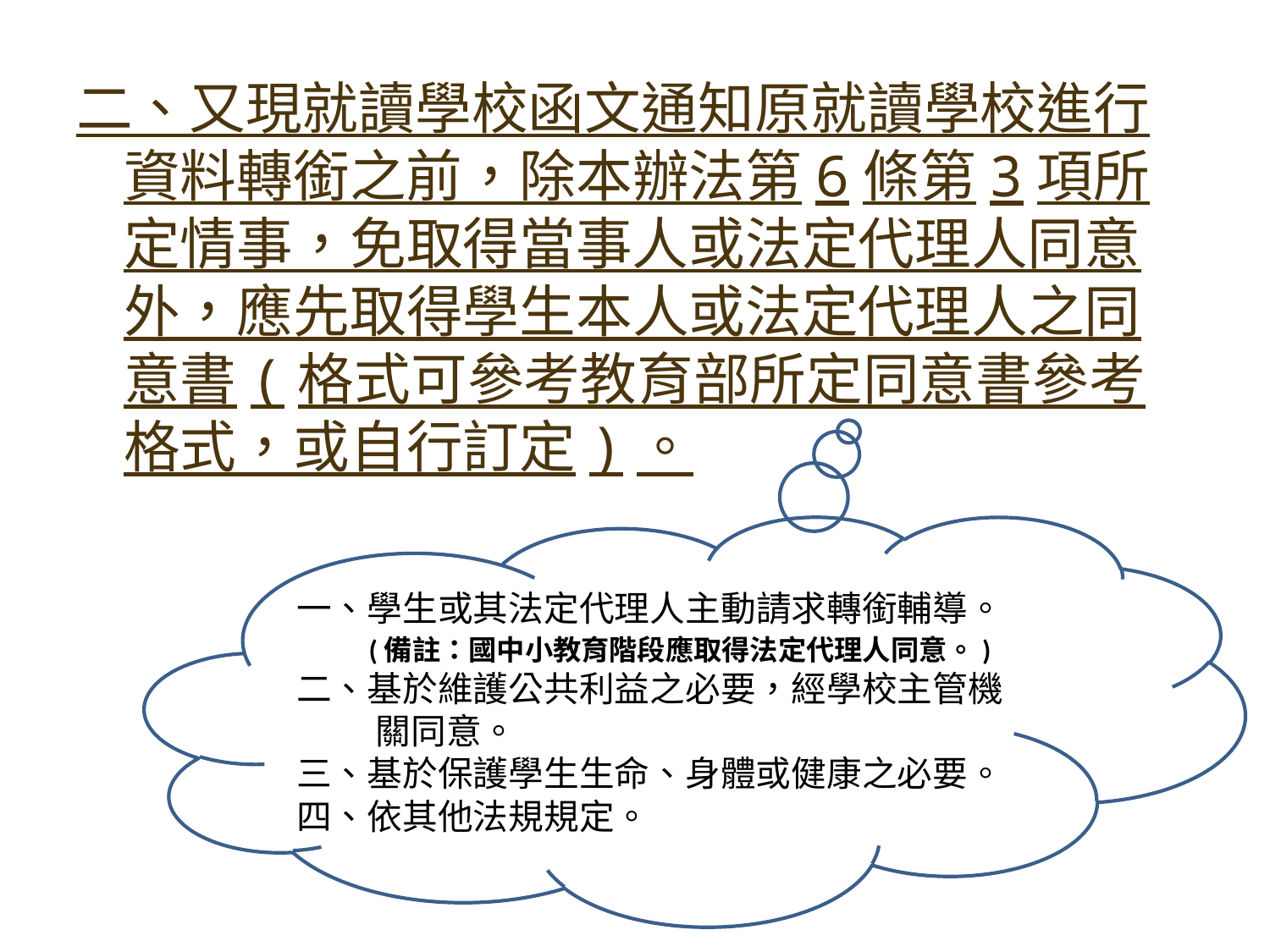

二、又現就讀學校函文通知原就讀學校進行資料轉銜之前，除本辦法第6條第3項所定情事，免取得當事人或法定代理人同意外，應先取得學生本人或法定代理人之同意書(格式可參考教育部所定同意書參考格式，或自行訂定)。
一、學生或其法定代理人主動請求轉銜輔導。
         (備註：國中小教育階段應取得法定代理人同意。)
二、基於維護公共利益之必要，經學校主管機
         關同意。
三、基於保護學生生命、身體或健康之必要。
四、依其他法規規定。